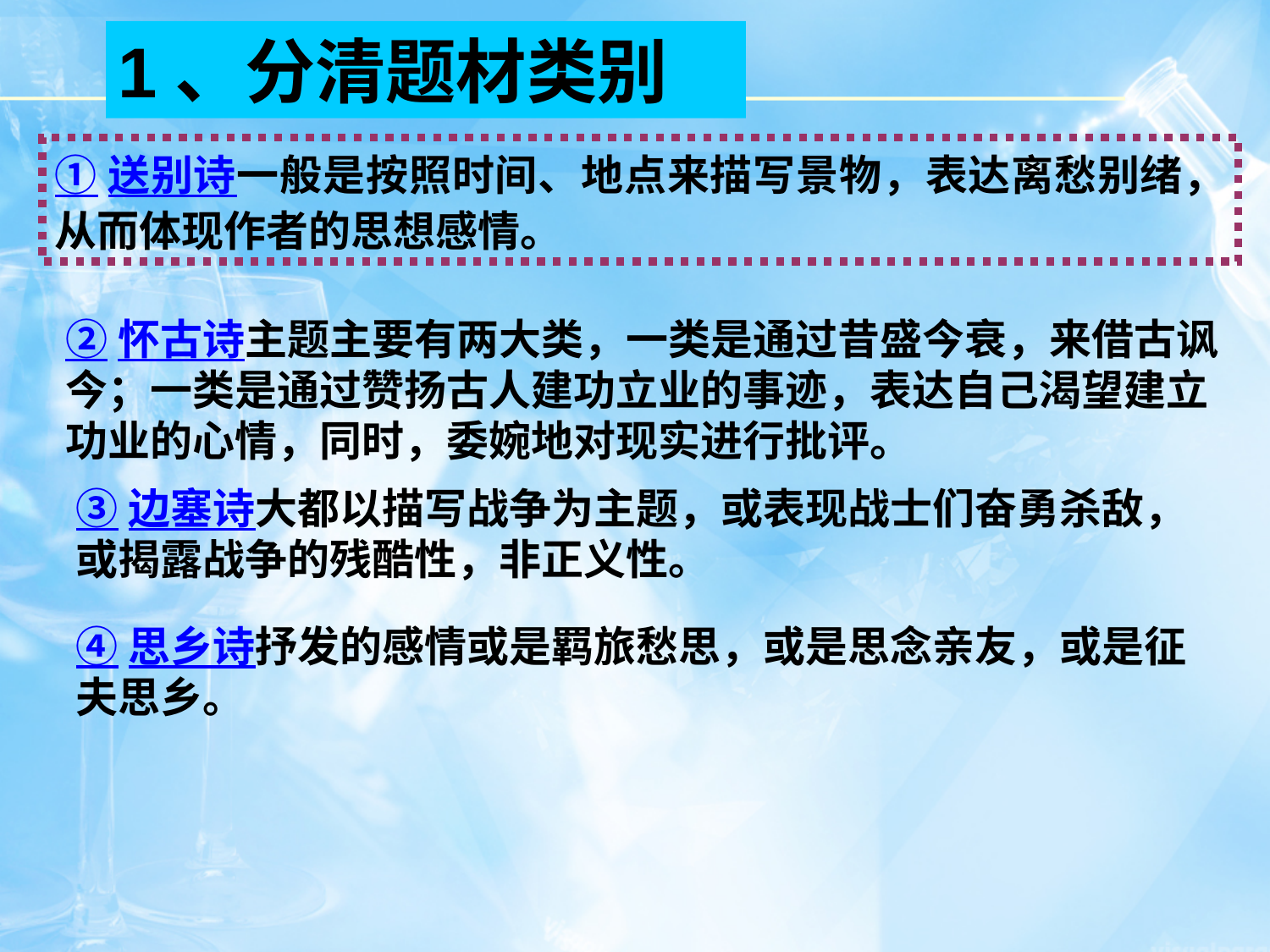

1、分清题材类别
①送别诗一般是按照时间、地点来描写景物，表达离愁别绪，从而体现作者的思想感情。
②怀古诗主题主要有两大类，一类是通过昔盛今衰，来借古讽今；一类是通过赞扬古人建功立业的事迹，表达自己渴望建立功业的心情，同时，委婉地对现实进行批评。
③边塞诗大都以描写战争为主题，或表现战士们奋勇杀敌，或揭露战争的残酷性，非正义性。
④思乡诗抒发的感情或是羁旅愁思，或是思念亲友，或是征夫思乡。